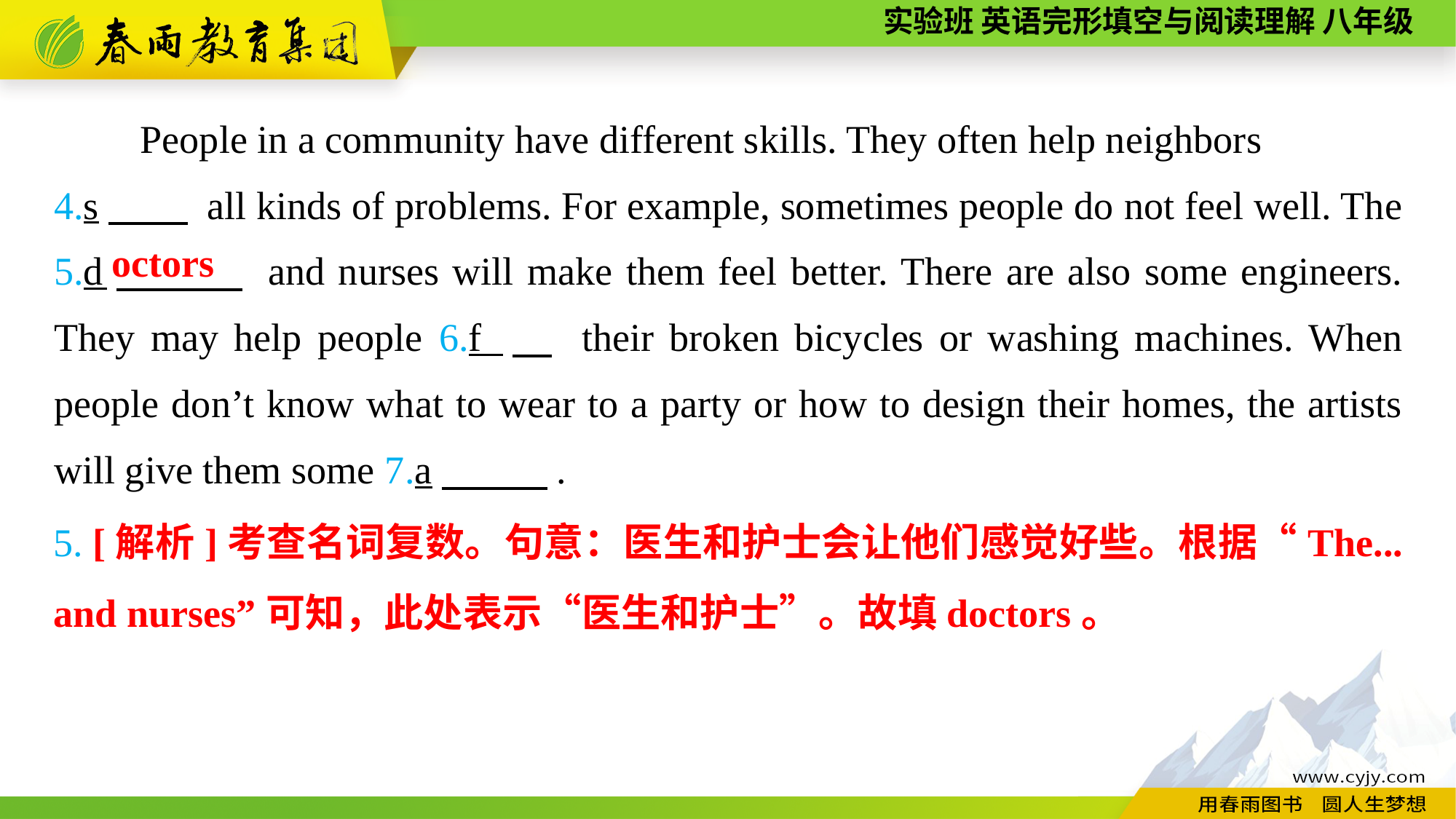

People in a community have different skills. They often help neighbors
4.s　　 all kinds of problems. For example, sometimes people do not feel well. The 5.d　　　 and nurses will make them feel better. There are also some engineers. They may help people 6.f 　 their broken bicycles or washing machines. When people don’t know what to wear to a party or how to design their homes, the artists will give them some 7.a　　   .
octors
5. [解析]考查名词复数。句意：医生和护士会让他们感觉好些。根据“The... and nurses”可知，此处表示“医生和护士”。故填doctors。